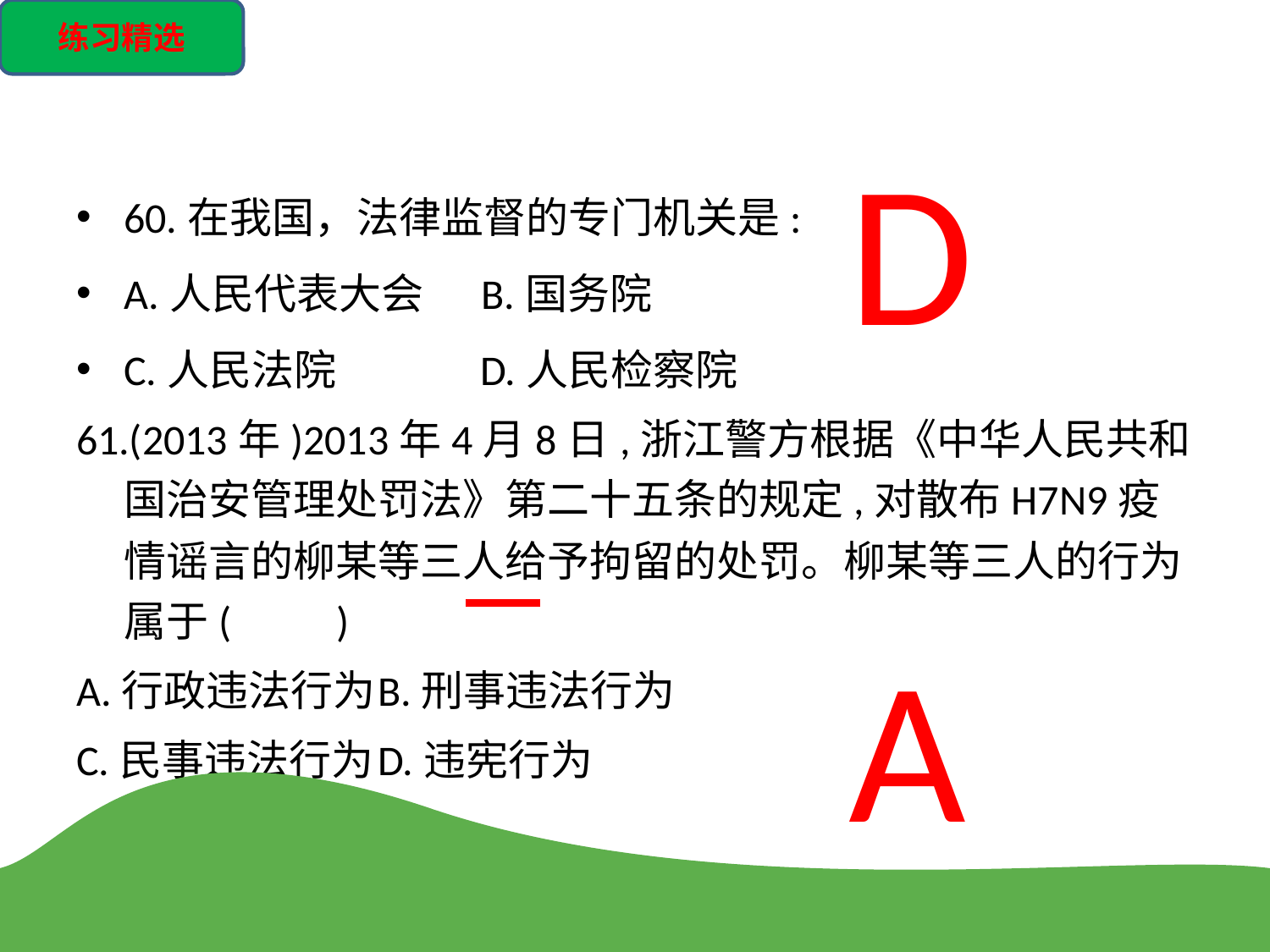

练习精选
D
60.在我国，法律监督的专门机关是:
A.人民代表大会     B.国务院
C.人民法院              D.人民检察院
61.(2013年)2013年4月8日,浙江警方根据《中华人民共和国治安管理处罚法》第二十五条的规定,对散布H7N9疫情谣言的柳某等三人给予拘留的处罚。柳某等三人的行为属于(　　)
A.行政违法行为	B.刑事违法行为
C.民事违法行为	D.违宪行为

A